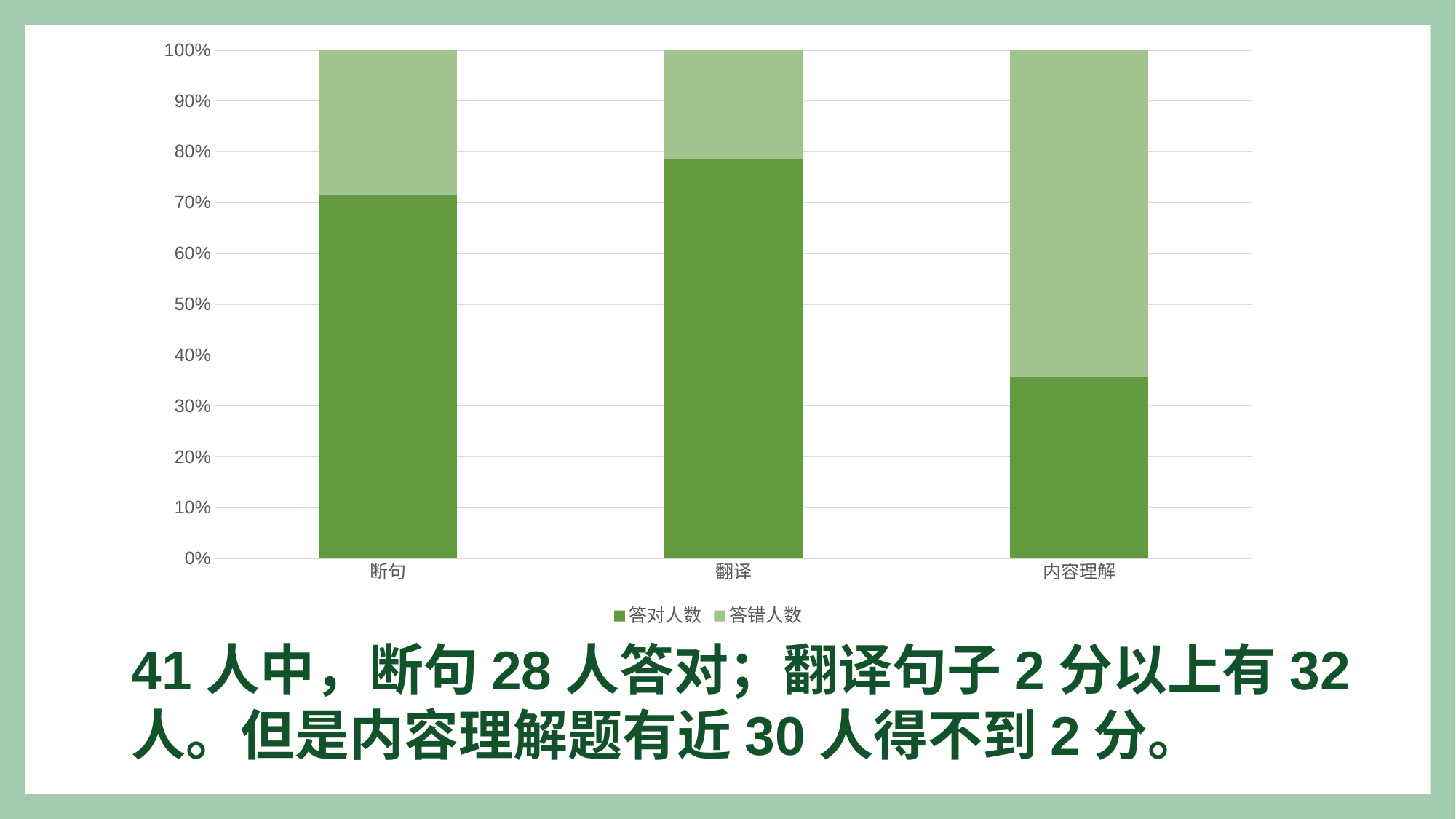

### Chart

| Category | 答对人数 | 答错人数 |
|---|---|---|
| 断句 | 5.0 | 2.0 |
| 翻译 | 16.0 | 4.4 |
| 内容理解 | 1.0 | 1.8 |
41人中，断句28人答对；翻译句子2分以上有32人。但是内容理解题有近30人得不到2分。